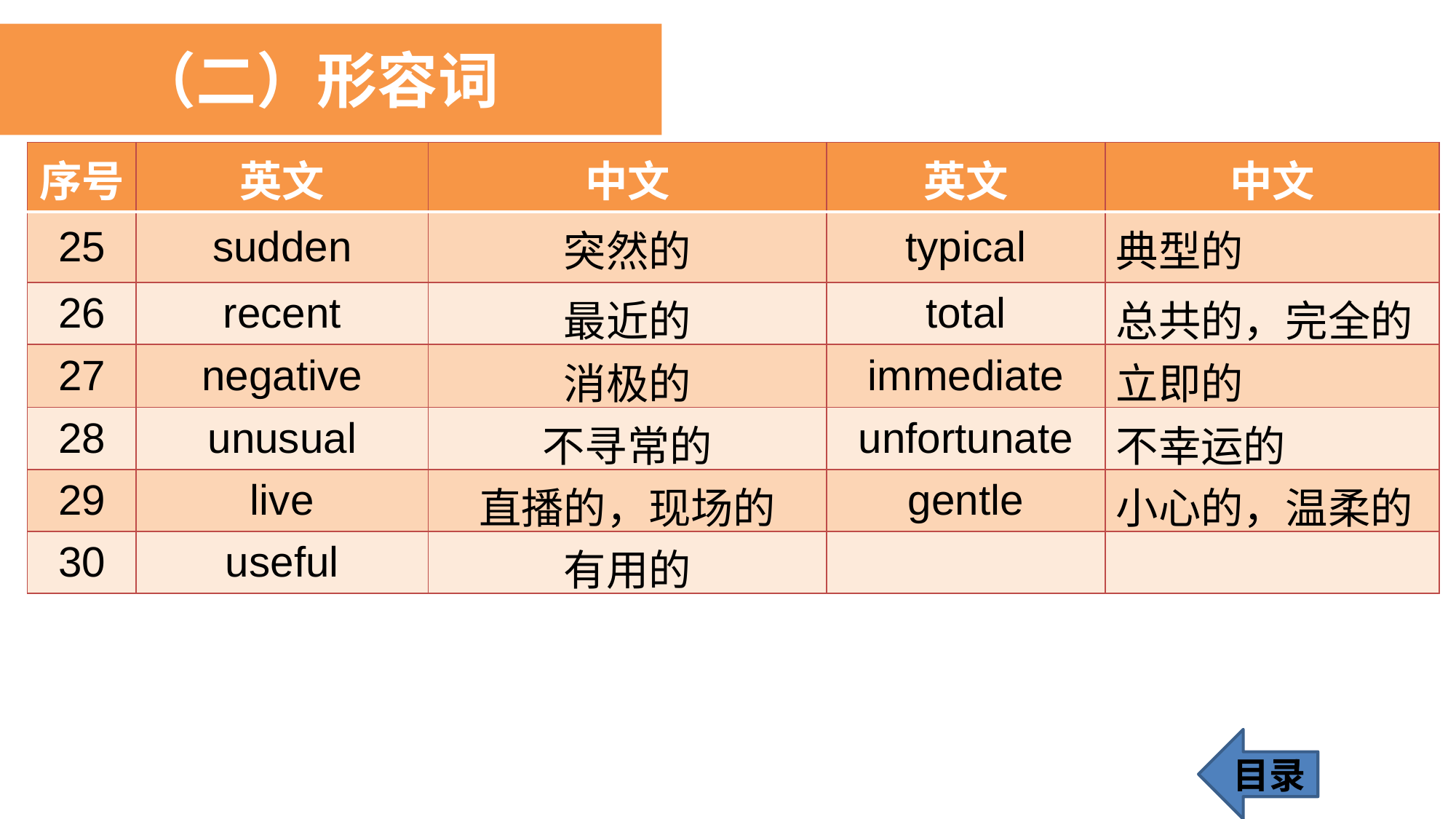

（二）形容词
| 序号 | 英文 | 中文 | 英文 | 中文 |
| --- | --- | --- | --- | --- |
| 25 | sudden | 突然的 | typical | 典型的 |
| 26 | recent | 最近的 | total | 总共的，完全的 |
| 27 | negative | 消极的 | immediate | 立即的 |
| 28 | unusual | 不寻常的 | unfortunate | 不幸运的 |
| 29 | live | 直播的，现场的 | gentle | 小心的，温柔的 |
| 30 | useful | 有用的 |  |  |
目录
103